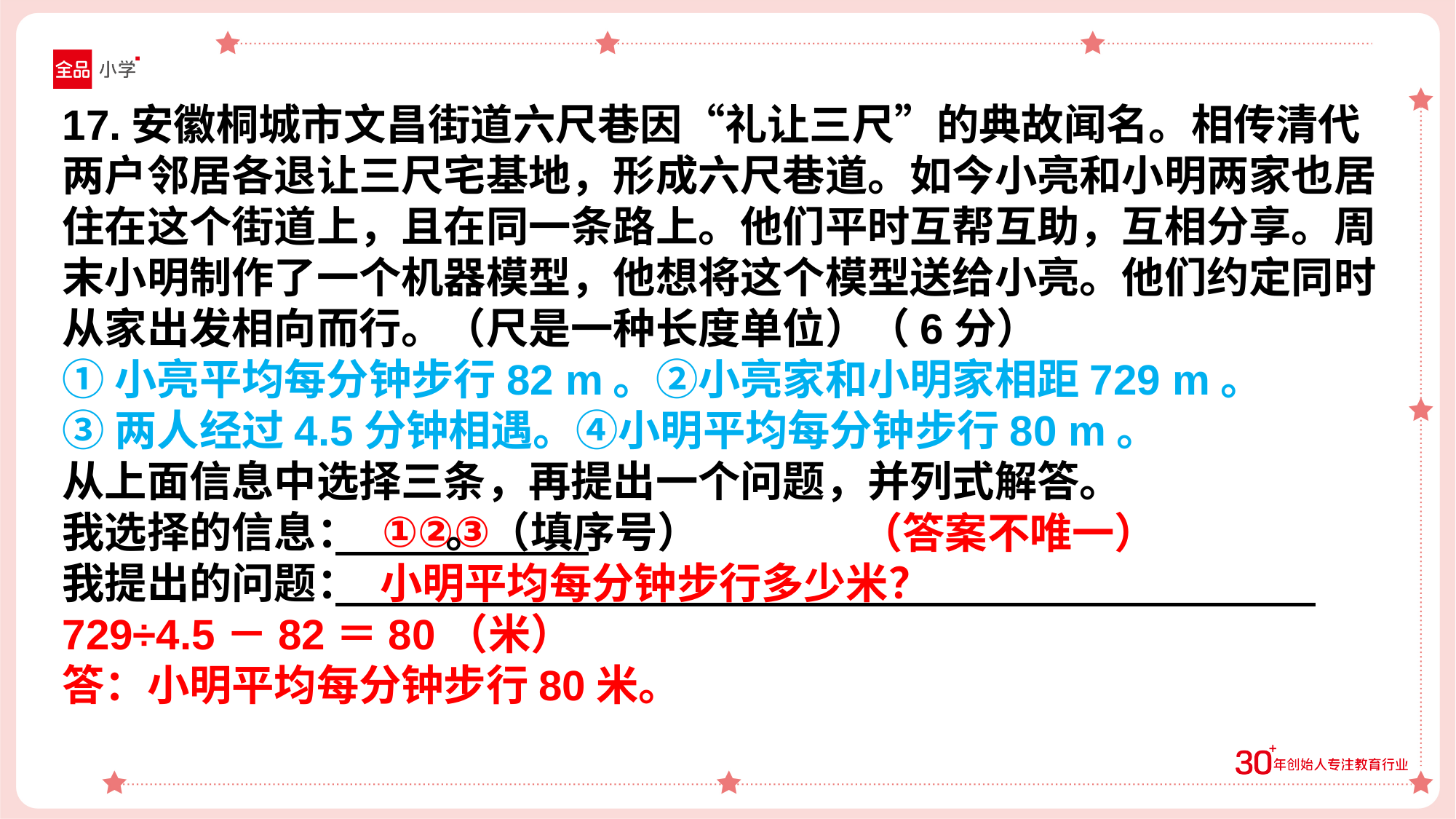

17.安徽桐城市文昌街道六尺巷因“礼让三尺”的典故闻名。相传清代两户邻居各退让三尺宅基地，形成六尺巷道。如今小亮和小明两家也居住在这个街道上，且在同一条路上。他们平时互帮互助，互相分享。周末小明制作了一个机器模型，他想将这个模型送给小亮。他们约定同时从家出发相向而行。（尺是一种长度单位）（6分）
①小亮平均每分钟步行82 m。②小亮家和小明家相距729 m。
③两人经过4.5分钟相遇。④小明平均每分钟步行80 m。
从上面信息中选择三条，再提出一个问题，并列式解答。
我选择的信息：         。（填序号）
我提出的问题：
729÷4.5－82＝80（米）
答：小明平均每分钟步行80米。
①②③
（答案不唯一）
小明平均每分钟步行多少米？